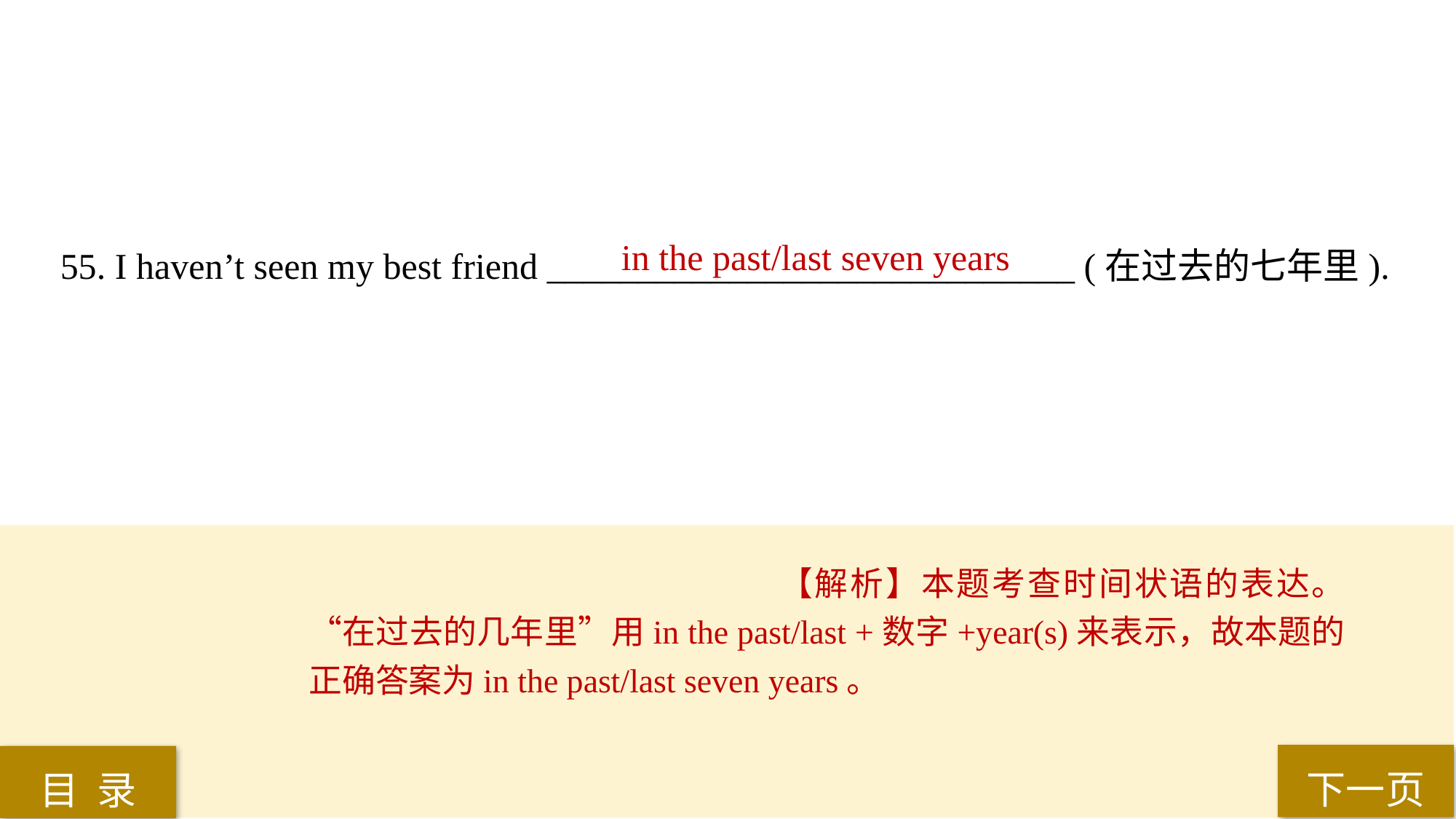

55. I haven’t seen my best friend _____________________________ (在过去的七年里).
in the past/last seven years
【解析】本题考查时间状语的表达。“在过去的几年里”用in the past/last +数字+year(s)来表示，故本题的正确答案为in the past/last seven years。